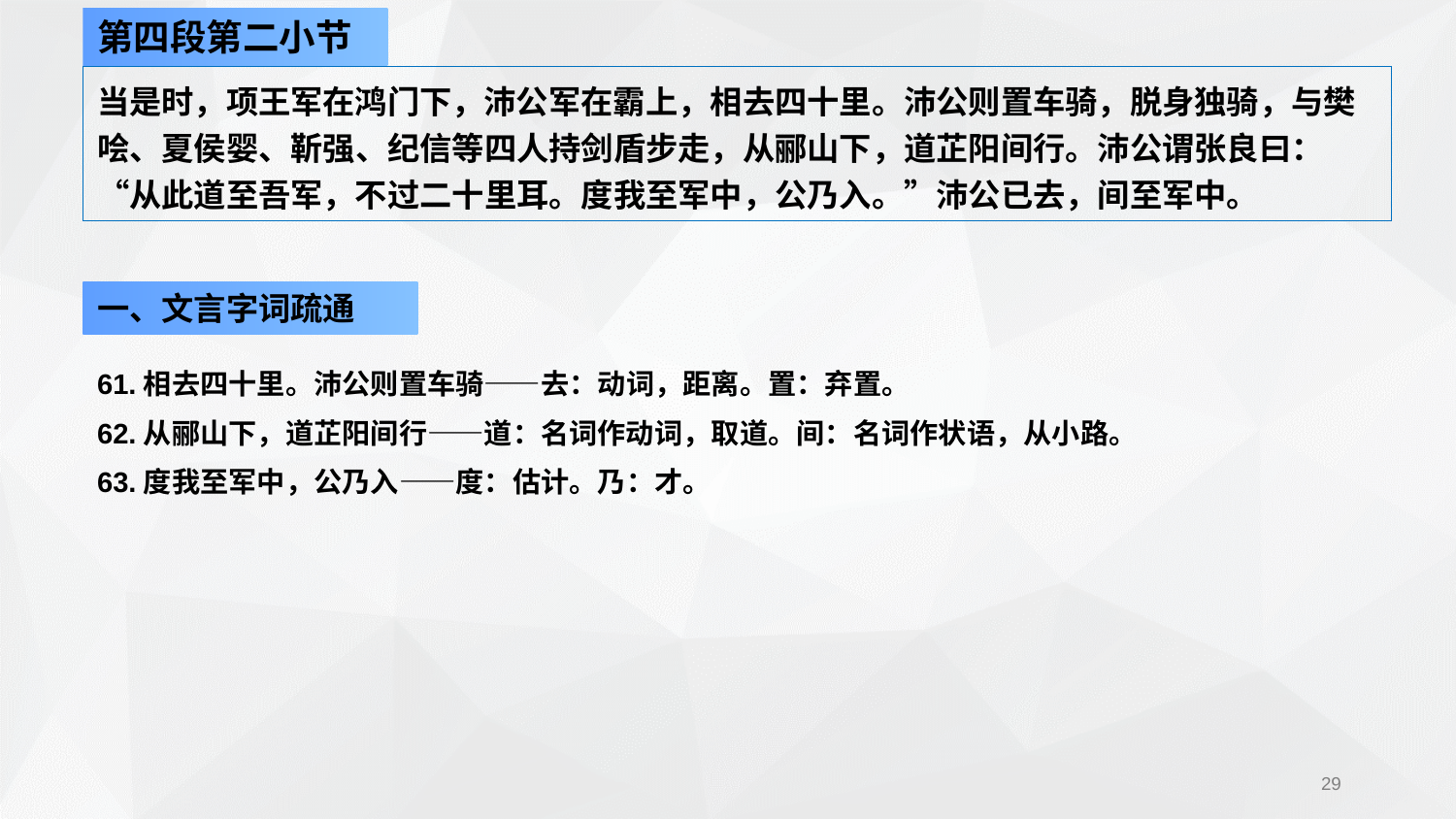

第四段第二小节
当是时，项王军在鸿门下，沛公军在霸上，相去四十里。沛公则置车骑，脱身独骑，与樊哙、夏侯婴、靳强、纪信等四人持剑盾步走，从郦山下，道芷阳间行。沛公谓张良曰：“从此道至吾军，不过二十里耳。度我至军中，公乃入。”沛公已去，间至军中。
一、文言字词疏通
61.相去四十里。沛公则置车骑——去：动词，距离。置：弃置。
62.从郦山下，道芷阳间行——道：名词作动词，取道。间：名词作状语，从小路。
63.度我至军中，公乃入——度：估计。乃：才。
29